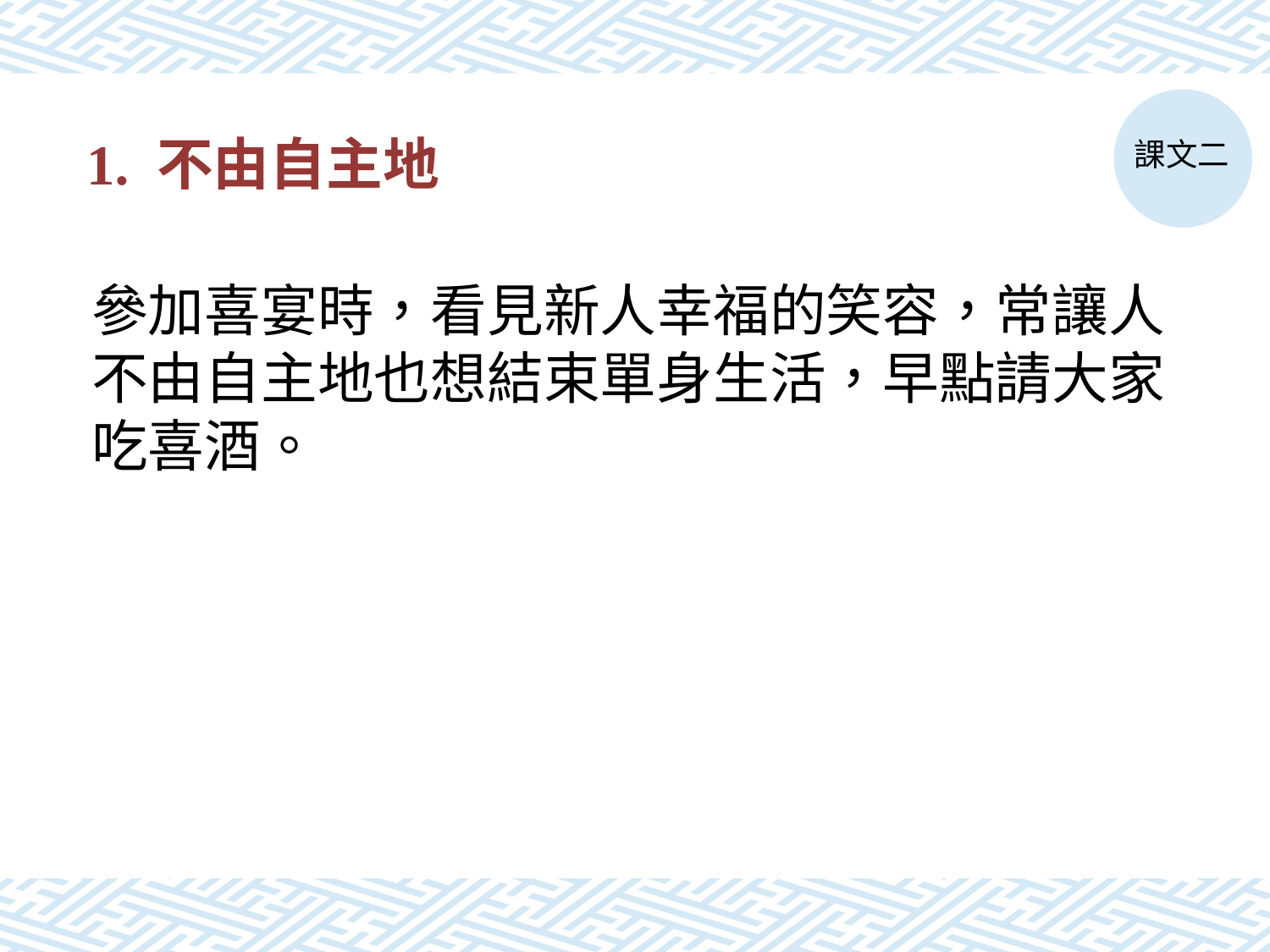

課文二
# 1. 不由自主地
參加喜宴時，看見新人幸福的笑容，常讓人不由自主地也想結束單身生活，早點請大家吃喜酒。